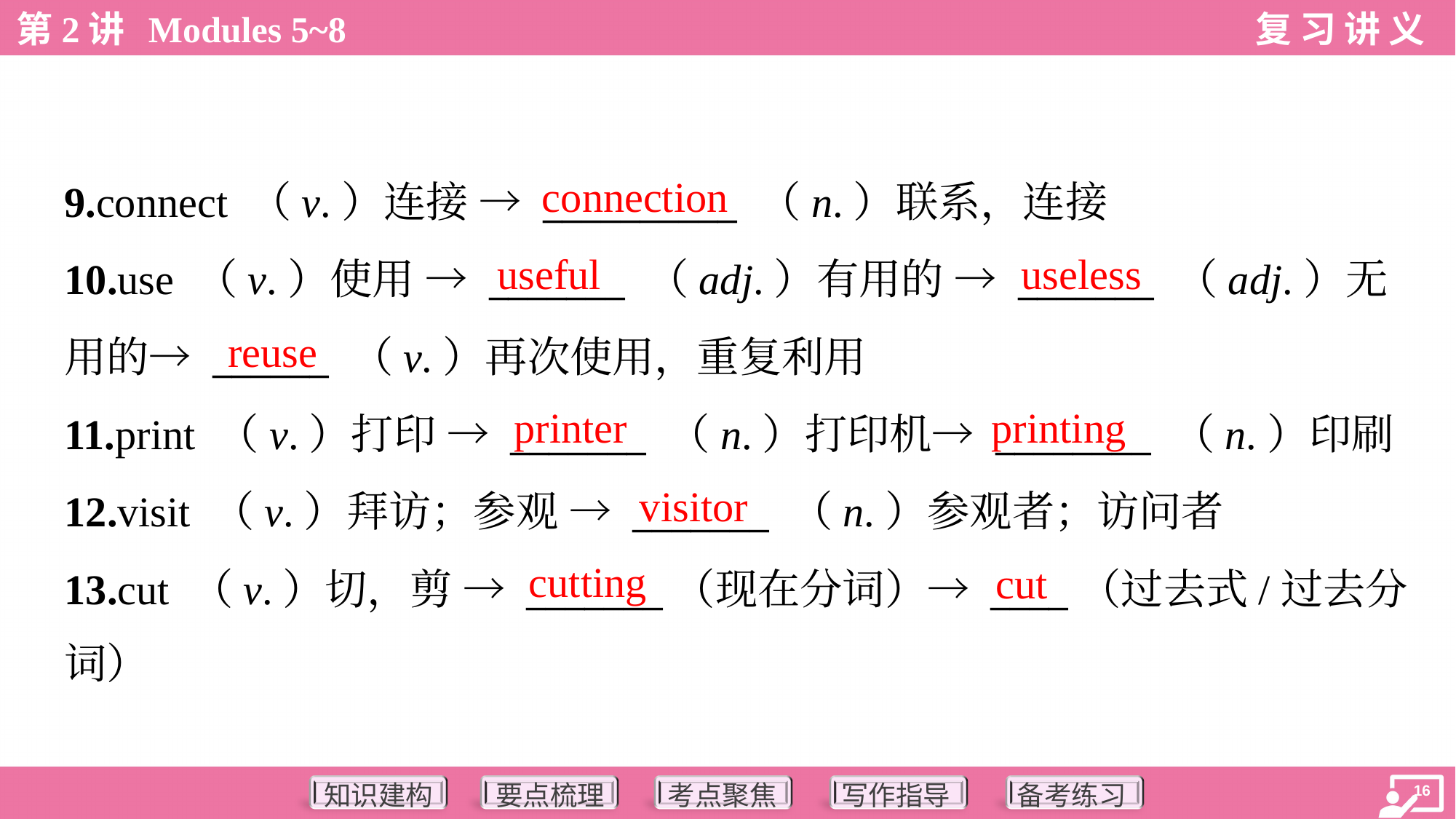

connection
9.connect （v.）连接 → __________ （n.）联系，连接
10.use （v.）使用 → _______ （adj.）有用的 → _______ （adj.）无
用的→ ______ （v.）再次使用，重复利用
11.print （v.）打印 → _______ （n.）打印机→ ________ （n.）印刷
12.visit （v.）拜访；参观 → _______ （n.）参观者；访问者
13.cut （v.）切，剪 → _______（现在分词）→ ____（过去式/过去分
词）
useful
useless
reuse
printer
printing
visitor
cutting
cut